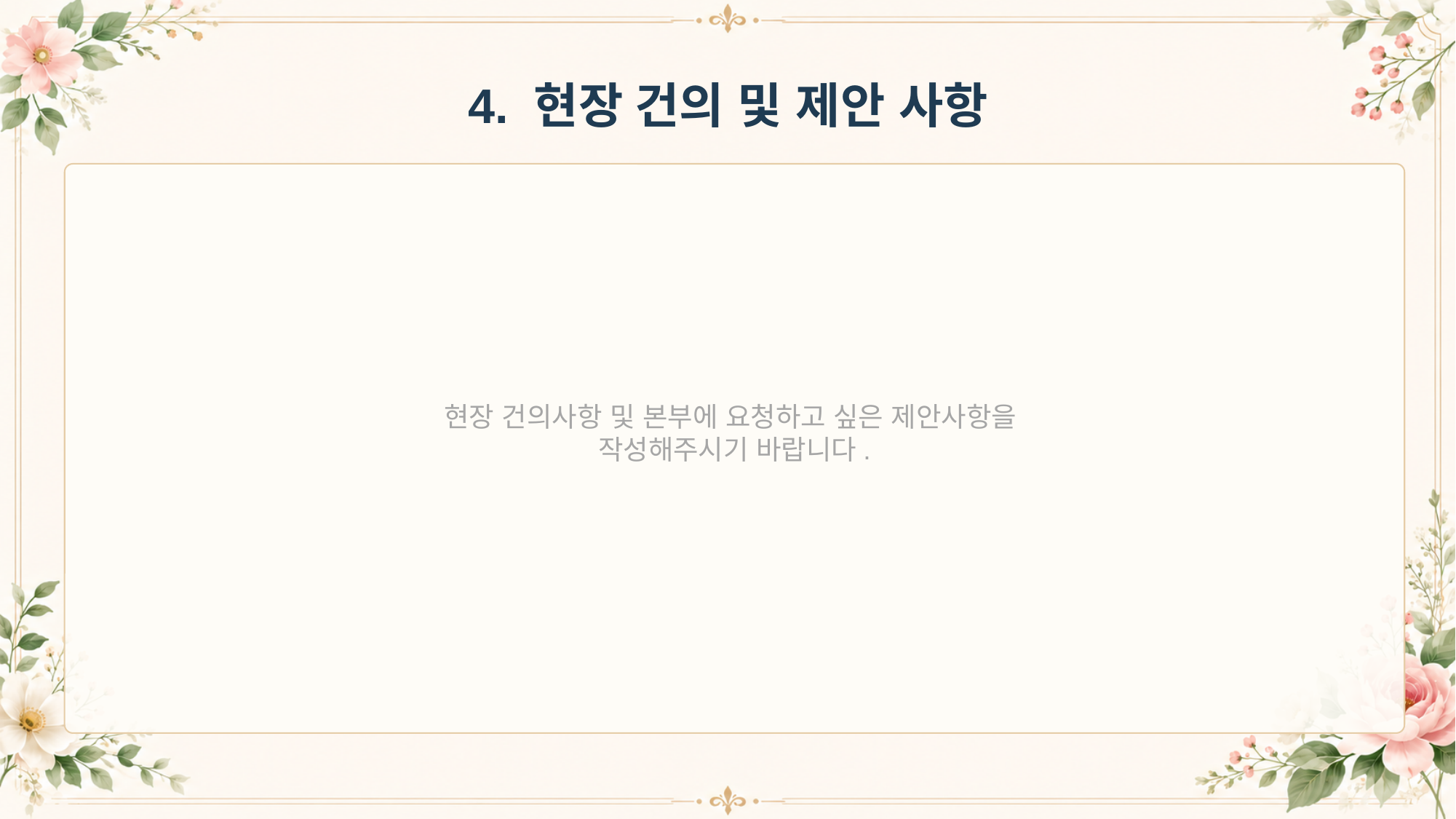

4. 현장 건의 및 제안 사항
현장 건의사항 및 본부에 요청하고 싶은 제안사항을
작성해주시기 바랍니다.